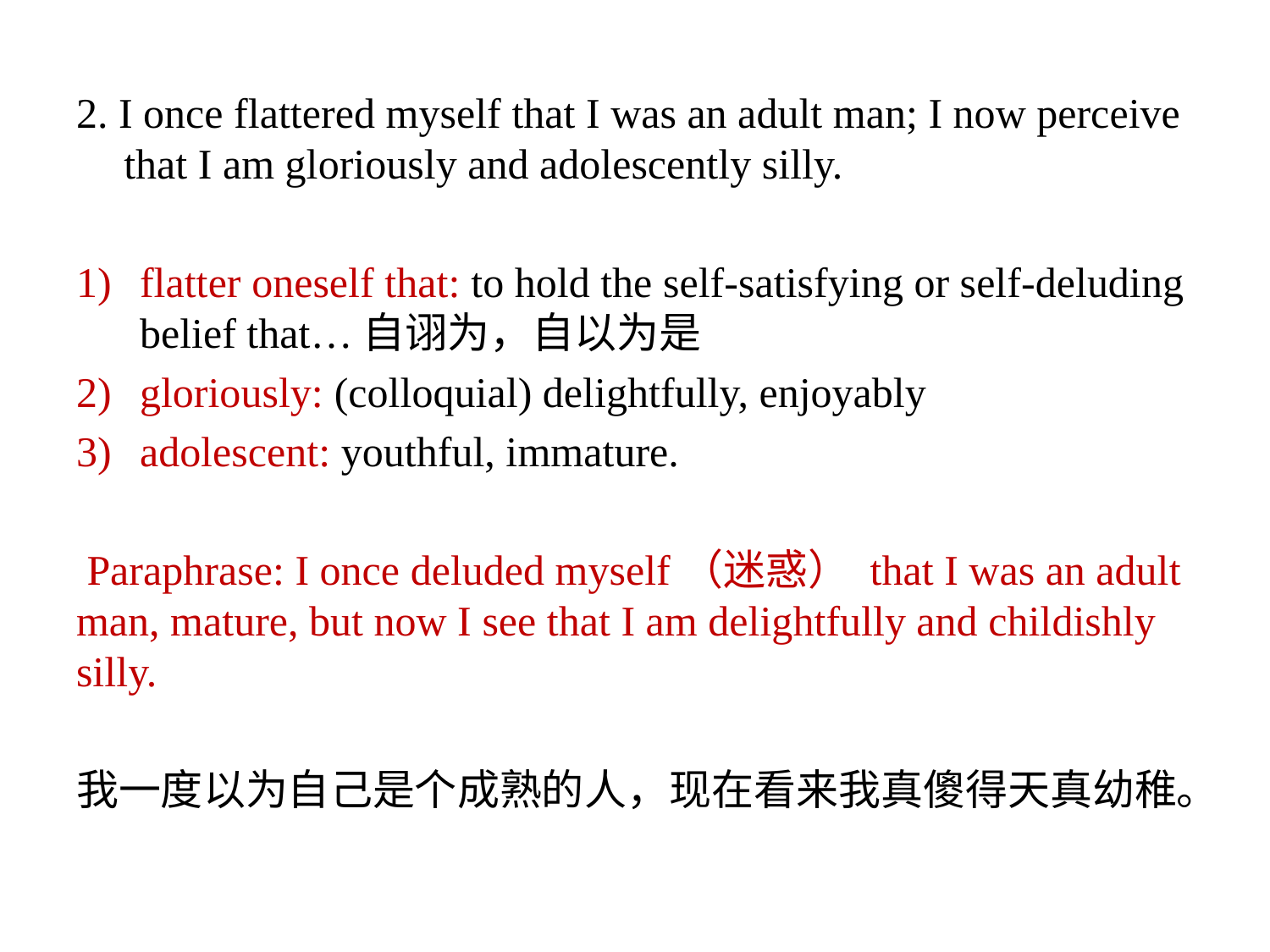

2. I once flattered myself that I was an adult man; I now perceive that I am gloriously and adolescently silly.

flatter oneself that: to hold the self-satisfying or self-deluding belief that…自诩为，自以为是
gloriously: (colloquial) delightfully, enjoyably
adolescent: youthful, immature.

 Paraphrase: I once deluded myself（迷惑） that I was an adult man, mature, but now I see that I am delightfully and childishly silly.

我一度以为自己是个成熟的人，现在看来我真傻得天真幼稚。